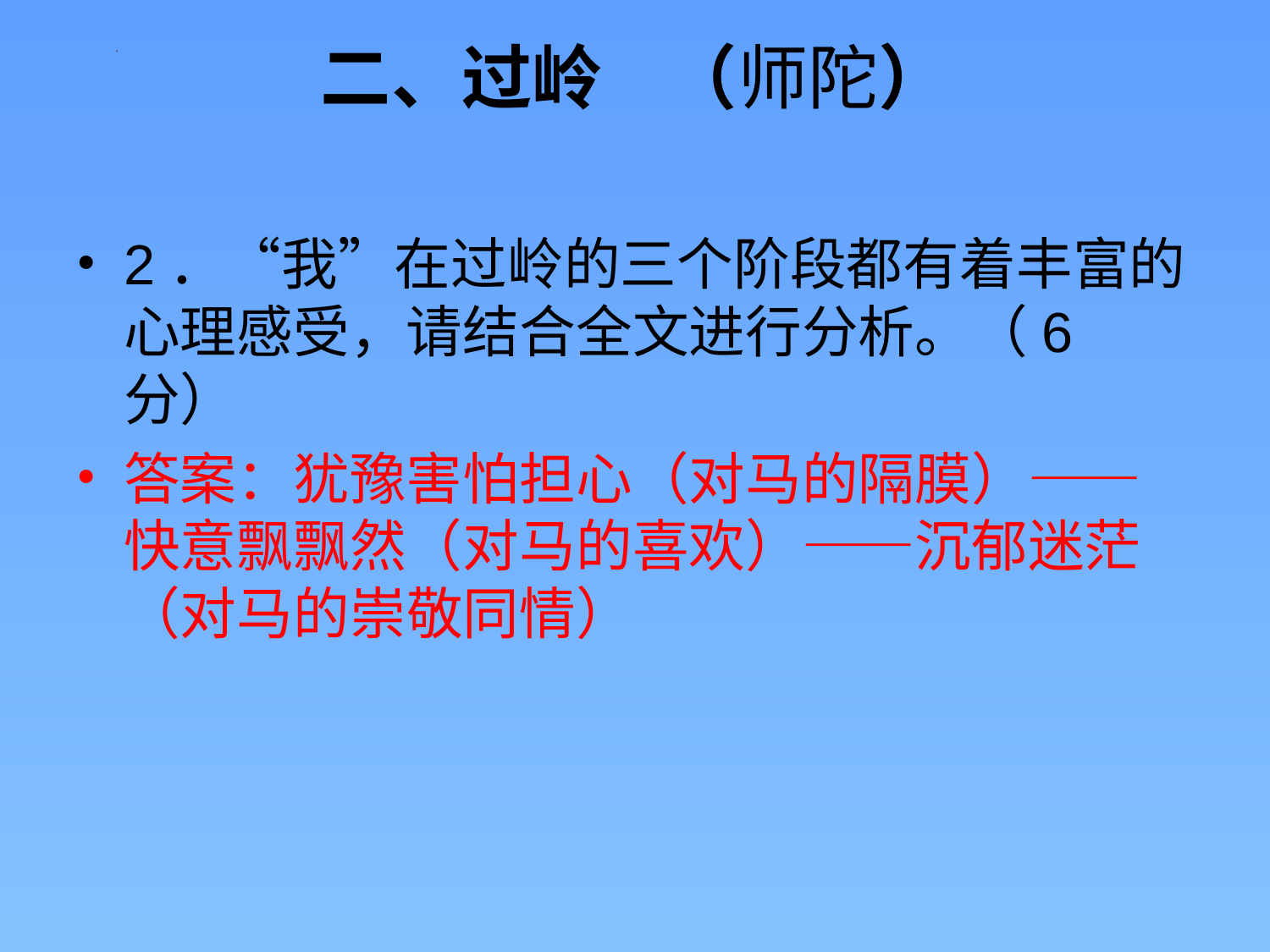

# 二、过岭    （师陀）
2．“我”在过岭的三个阶段都有着丰富的心理感受，请结合全文进行分析。（6分）
答案：犹豫害怕担心（对马的隔膜）——快意飘飘然（对马的喜欢）——沉郁迷茫（对马的崇敬同情）